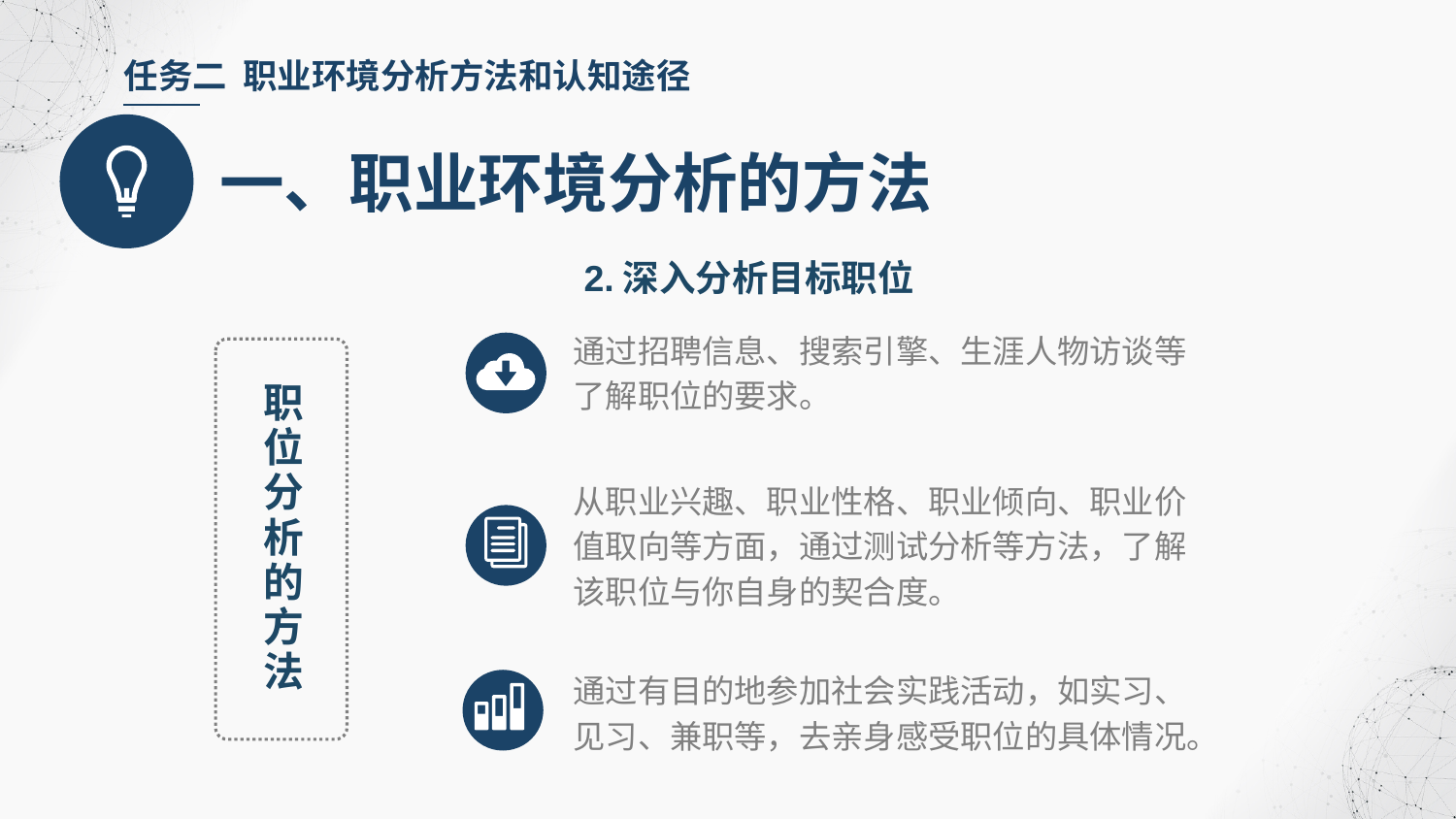

任务二  职业环境分析方法和认知途径

一、职业环境分析的方法
2.深入分析目标职位

通过招聘信息、搜索引擎、生涯人物访谈等了解职位的要求。

职位分析的方法
从职业兴趣、职业性格、职业倾向、职业价值取向等方面，通过测试分析等方法，了解该职位与你自身的契合度。

通过有目的地参加社会实践活动，如实习、见习、兼职等，去亲身感受职位的具体情况。